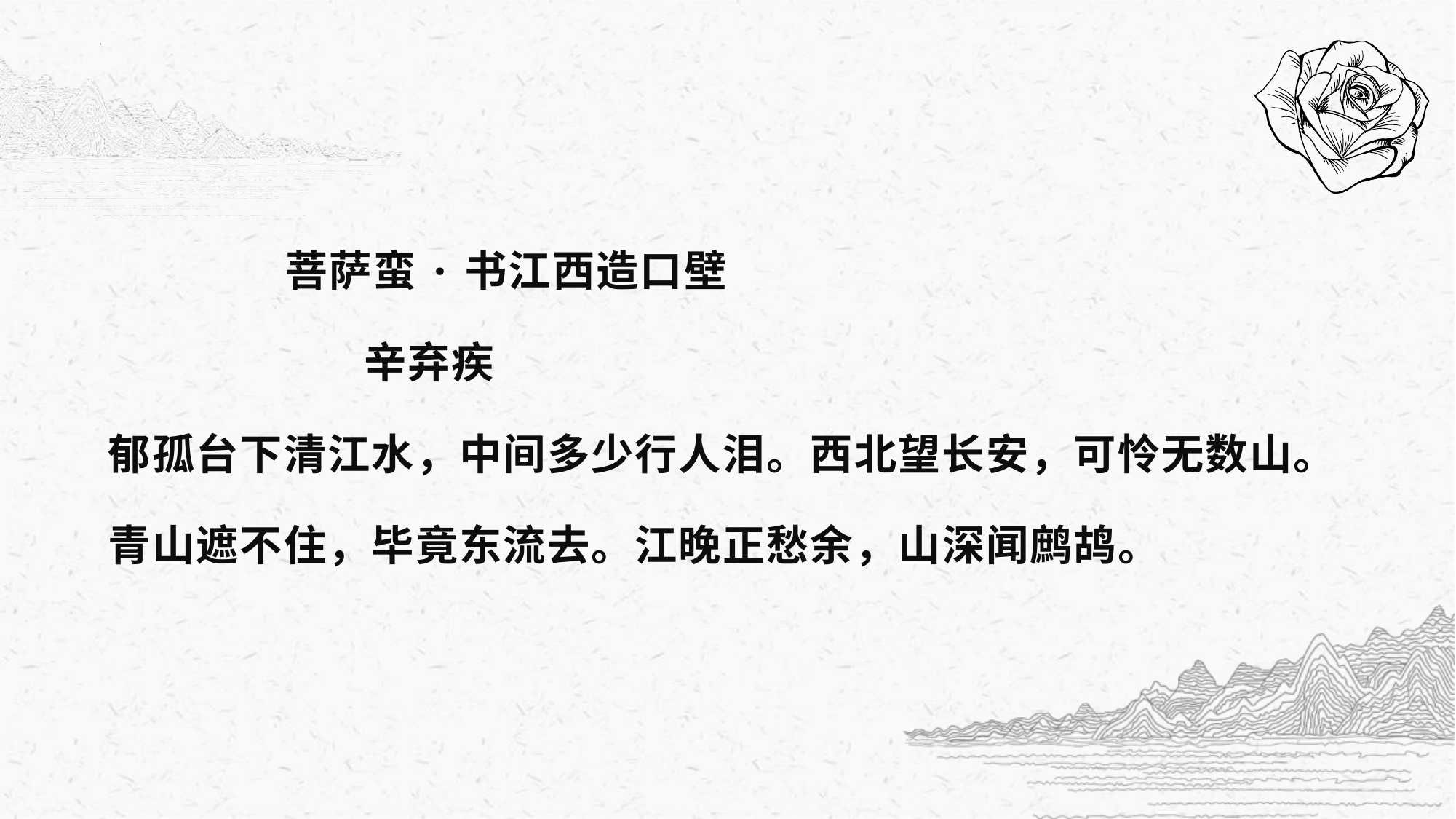

菩萨蛮·书江西造口壁
                      辛弃疾
郁孤台下清江水，中间多少行人泪。西北望长安，可怜无数山。
青山遮不住，毕竟东流去。江晚正愁余，山深闻鹧鸪。